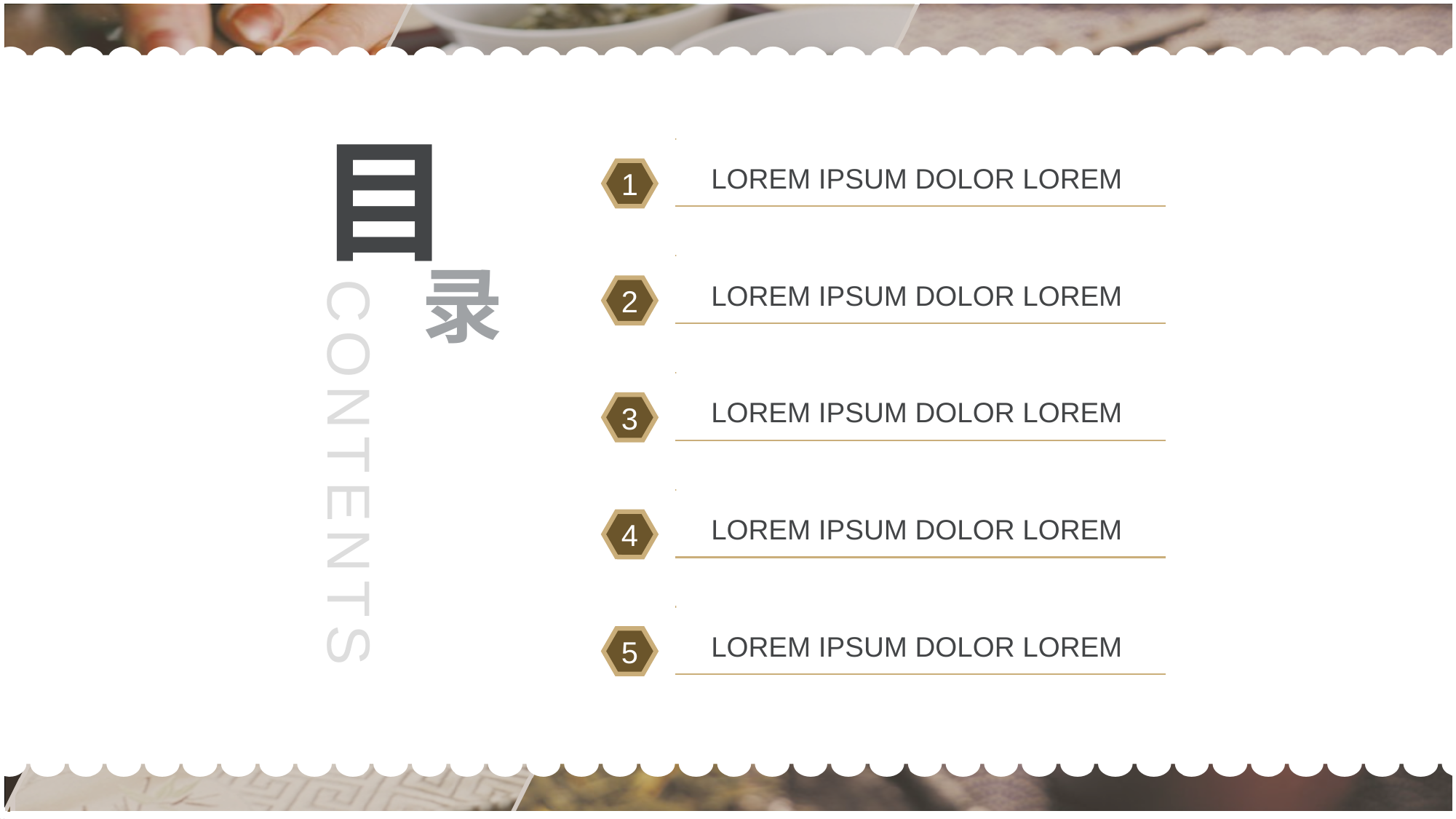

目
LOREM IPSUM DOLOR LOREM
1
LOREM IPSUM DOLOR LOREM
2
录
LOREM IPSUM DOLOR LOREM
3
CONTENTS
LOREM IPSUM DOLOR LOREM
4
LOREM IPSUM DOLOR LOREM
5